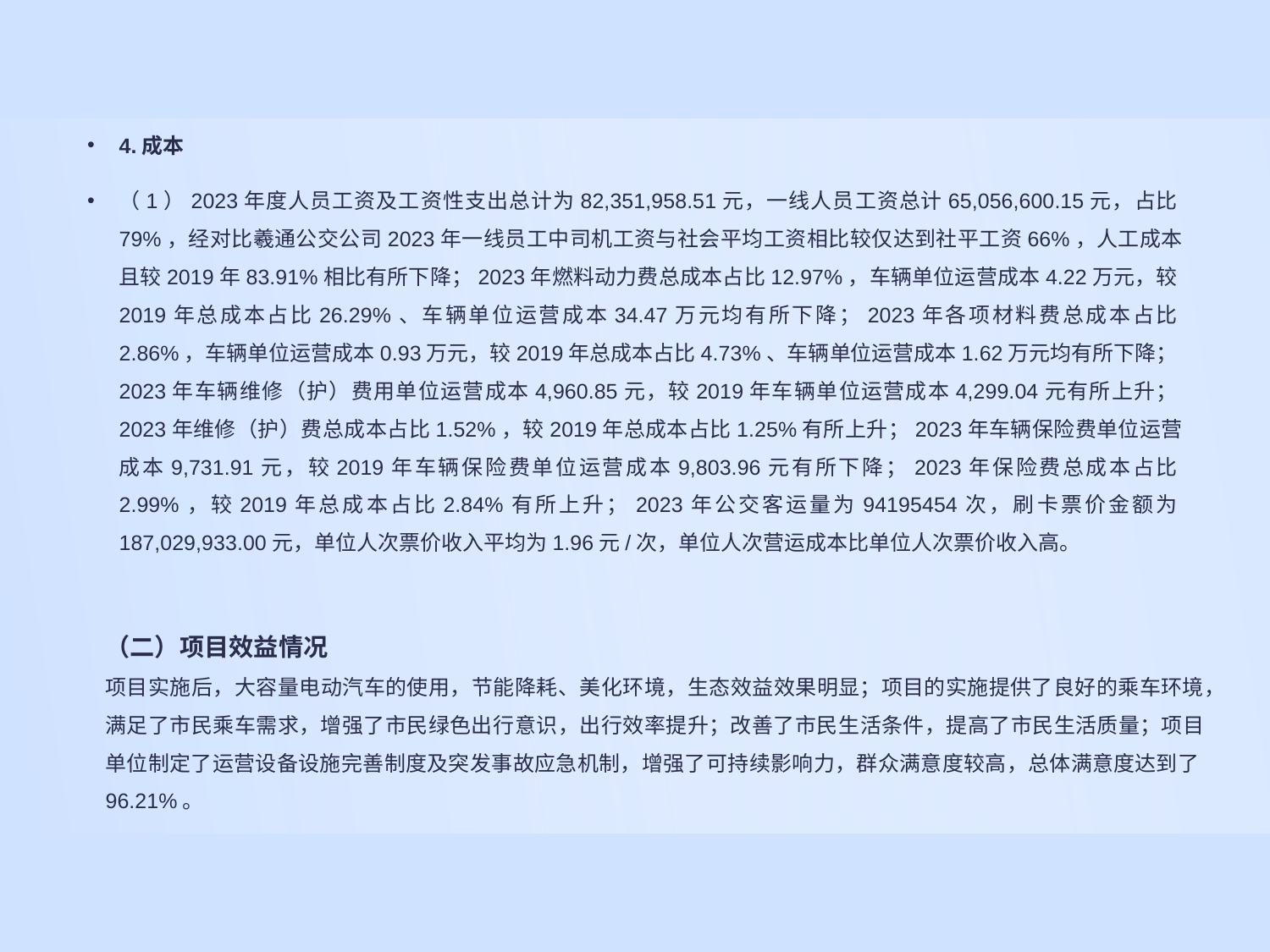

4.成本
（1）2023年度人员工资及工资性支出总计为82,351,958.51元，一线人员工资总计65,056,600.15元，占比79%，经对比羲通公交公司2023年一线员工中司机工资与社会平均工资相比较仅达到社平工资66%，人工成本且较2019年83.91%相比有所下降；2023年燃料动力费总成本占比12.97%，车辆单位运营成本4.22万元，较2019年总成本占比26.29%、车辆单位运营成本34.47万元均有所下降；2023年各项材料费总成本占比2.86%，车辆单位运营成本0.93万元，较2019年总成本占比4.73%、车辆单位运营成本1.62万元均有所下降；2023年车辆维修（护）费用单位运营成本4,960.85元，较2019年车辆单位运营成本4,299.04元有所上升；2023年维修（护）费总成本占比1.52%，较2019年总成本占比1.25%有所上升；2023年车辆保险费单位运营成本9,731.91元，较2019年车辆保险费单位运营成本9,803.96元有所下降；2023年保险费总成本占比2.99%，较2019年总成本占比2.84%有所上升；2023年公交客运量为94195454次，刷卡票价金额为187,029,933.00元，单位人次票价收入平均为1.96元/次，单位人次营运成本比单位人次票价收入高。

（二）项目效益情况
项目实施后，大容量电动汽车的使用，节能降耗、美化环境，生态效益效果明显；项目的实施提供了良好的乘车环境，满足了市民乘车需求，增强了市民绿色出行意识，出行效率提升；改善了市民生活条件，提高了市民生活质量；项目单位制定了运营设备设施完善制度及突发事故应急机制，增强了可持续影响力，群众满意度较高，总体满意度达到了96.21%。